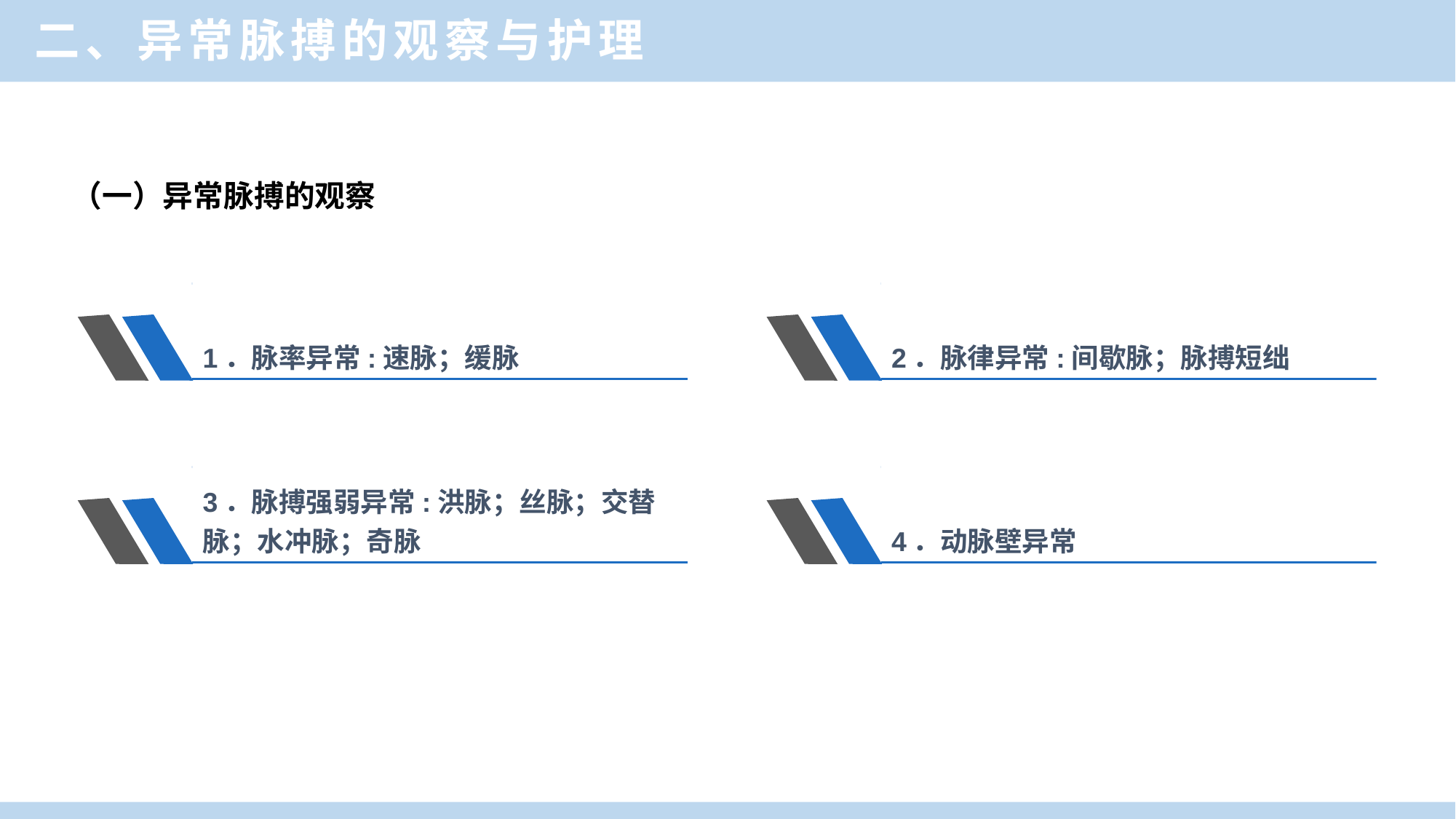

二、异常脉搏的观察与护理
（一）异常脉搏的观察
1．脉率异常:速脉；缓脉
2．脉律异常:间歇脉；脉搏短绌

3．脉搏强弱异常:洪脉；丝脉；交替脉；水冲脉；奇脉
4．动脉壁异常